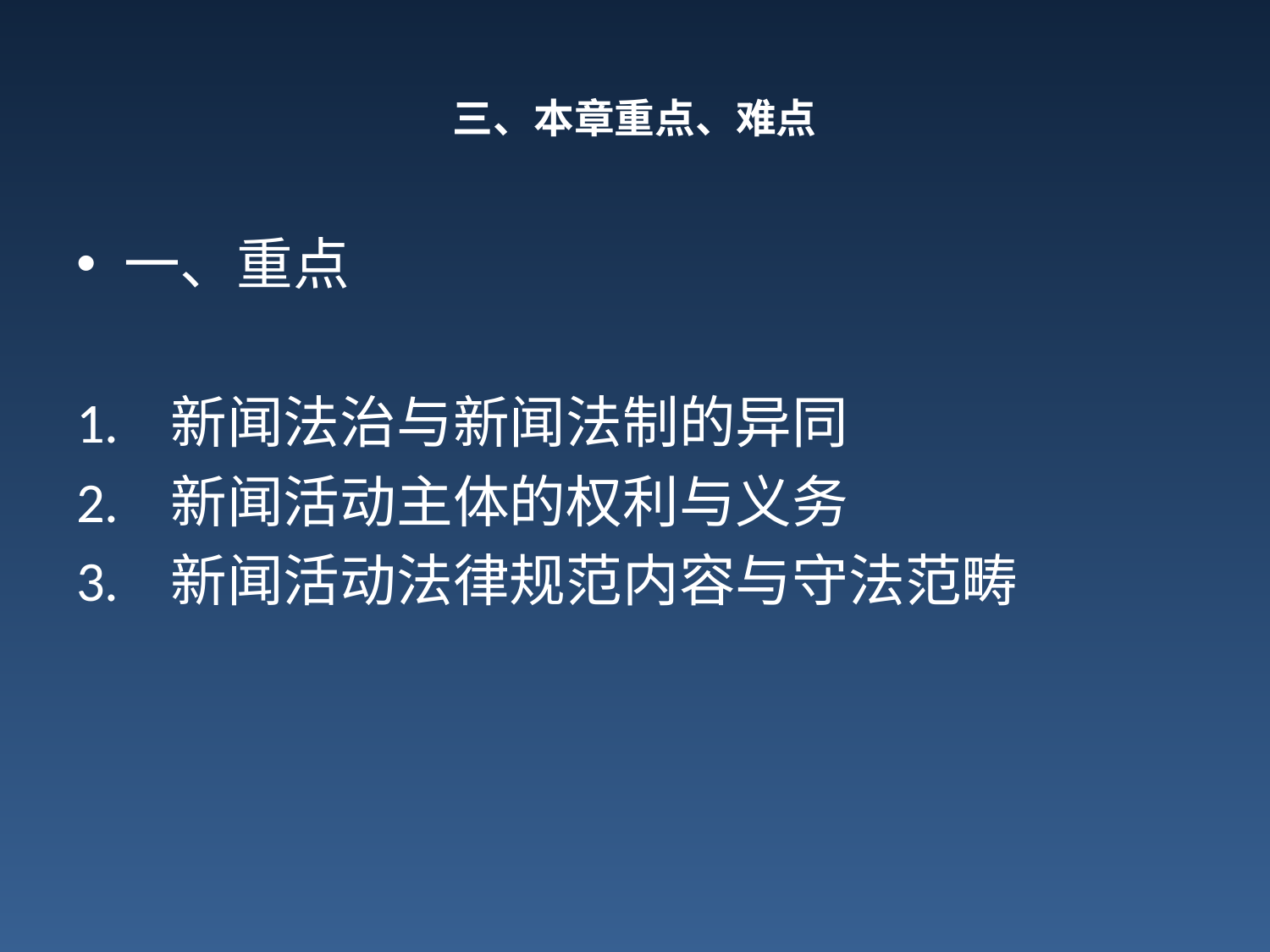

# 三、本章重点、难点
一、重点

1.   新闻法治与新闻法制的异同
2.   新闻活动主体的权利与义务
3.   新闻活动法律规范内容与守法范畴